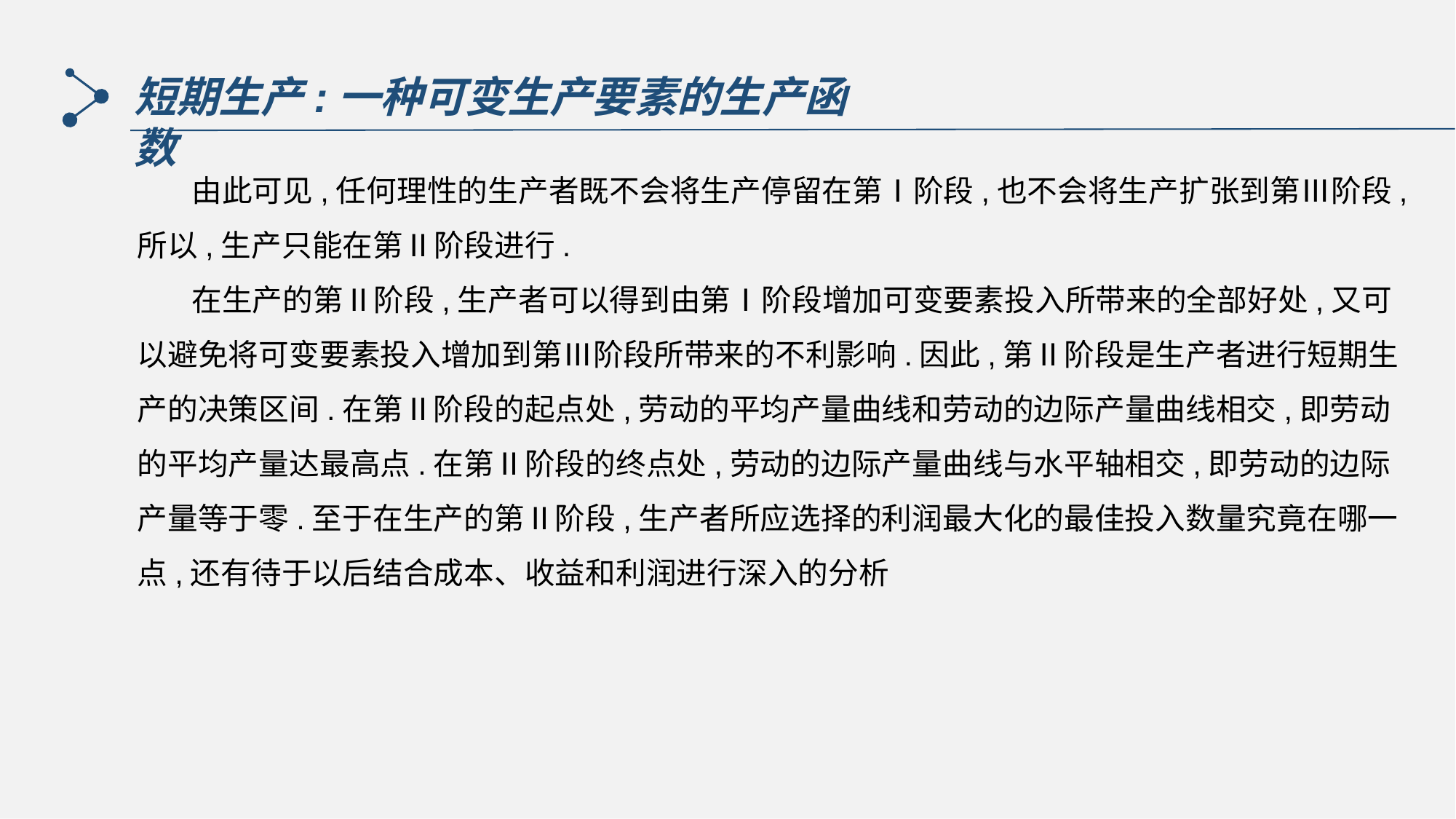

短期生产:一种可变生产要素的生产函数
       由此可见,任何理性的生产者既不会将生产停留在第Ⅰ阶段,也不会将生产扩张到第Ⅲ阶段,所以,生产只能在第Ⅱ阶段进行.
       在生产的第Ⅱ阶段,生产者可以得到由第Ⅰ阶段增加可变要素投入所带来的全部好处,又可以避免将可变要素投入增加到第Ⅲ阶段所带来的不利影响.因此,第Ⅱ阶段是生产者进行短期生产的决策区间.在第Ⅱ阶段的起点处,劳动的平均产量曲线和劳动的边际产量曲线相交,即劳动的平均产量达最高点.在第Ⅱ阶段的终点处,劳动的边际产量曲线与水平轴相交,即劳动的边际产量等于零.至于在生产的第Ⅱ阶段,生产者所应选择的利润最大化的最佳投入数量究竟在哪一点,还有待于以后结合成本、收益和利润进行深入的分析